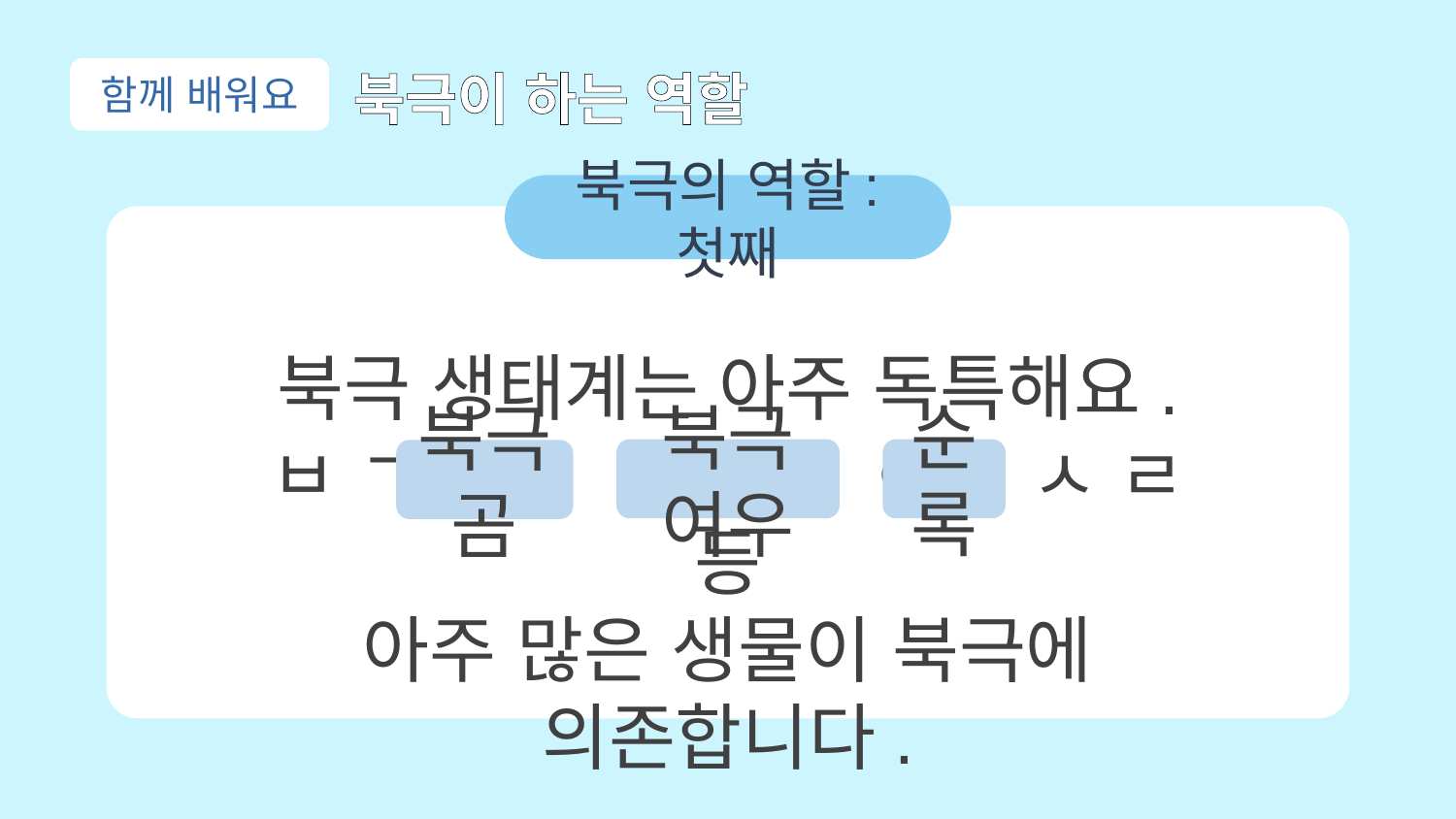

함께 배워요
북극이 하는 역할
북극의 역할: 첫째

북극 생태계는 아주 독특해요.
ㅂ ㄱ ㄱ , ㅂ ㄱ ㅇ ㅇ , ㅅ ㄹ 등
아주 많은 생물이 북극에 의존합니다.
북극여우
순록
북극곰